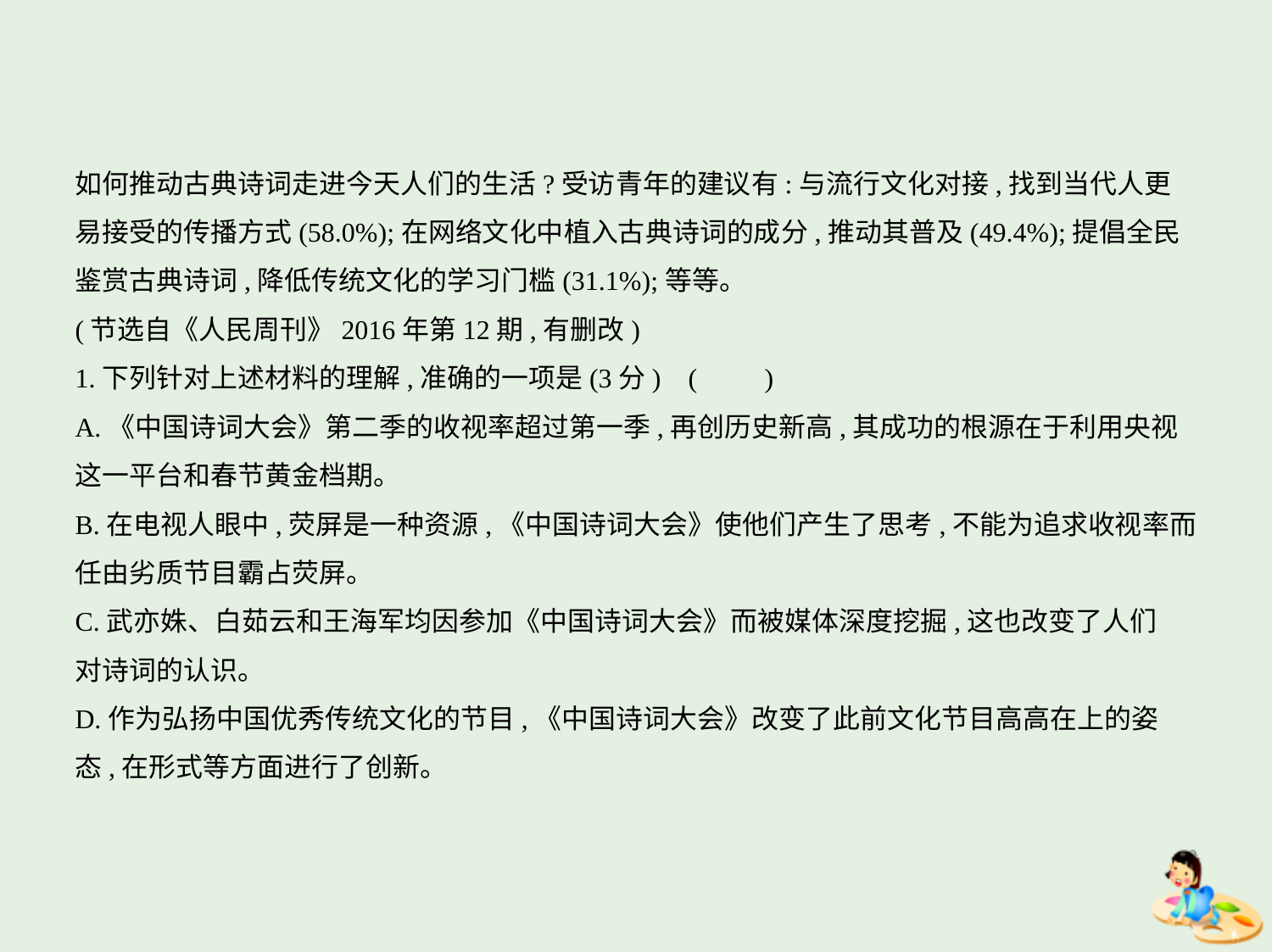

如何推动古典诗词走进今天人们的生活?受访青年的建议有:与流行文化对接,找到当代人更
易接受的传播方式(58.0%);在网络文化中植入古典诗词的成分,推动其普及(49.4%);提倡全民
鉴赏古典诗词,降低传统文化的学习门槛(31.1%);等等。
(节选自《人民周刊》2016年第12期,有删改)
1.下列针对上述材料的理解,准确的一项是(3分) (　　)
A.《中国诗词大会》第二季的收视率超过第一季,再创历史新高,其成功的根源在于利用央视
这一平台和春节黄金档期。
B.在电视人眼中,荧屏是一种资源,《中国诗词大会》使他们产生了思考,不能为追求收视率而
任由劣质节目霸占荧屏。
C.武亦姝、白茹云和王海军均因参加《中国诗词大会》而被媒体深度挖掘,这也改变了人们
对诗词的认识。
D.作为弘扬中国优秀传统文化的节目,《中国诗词大会》改变了此前文化节目高高在上的姿
态,在形式等方面进行了创新。